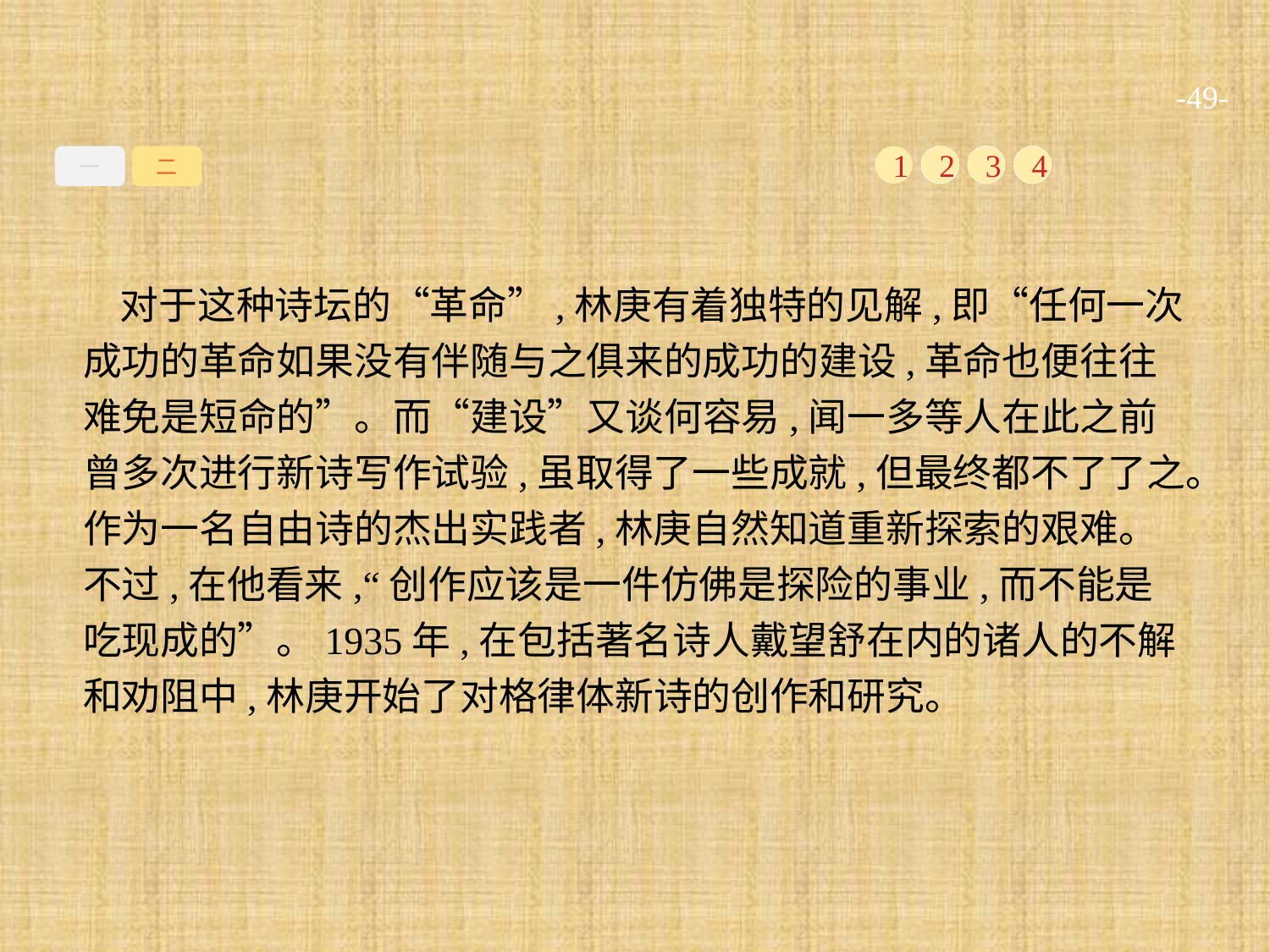

-49-
一
二
1
2
3
4
对于这种诗坛的“革命”,林庚有着独特的见解,即“任何一次成功的革命如果没有伴随与之俱来的成功的建设,革命也便往往难免是短命的”。而“建设”又谈何容易,闻一多等人在此之前曾多次进行新诗写作试验,虽取得了一些成就,但最终都不了了之。作为一名自由诗的杰出实践者,林庚自然知道重新探索的艰难。不过,在他看来,“创作应该是一件仿佛是探险的事业,而不能是吃现成的”。1935年,在包括著名诗人戴望舒在内的诸人的不解和劝阻中,林庚开始了对格律体新诗的创作和研究。